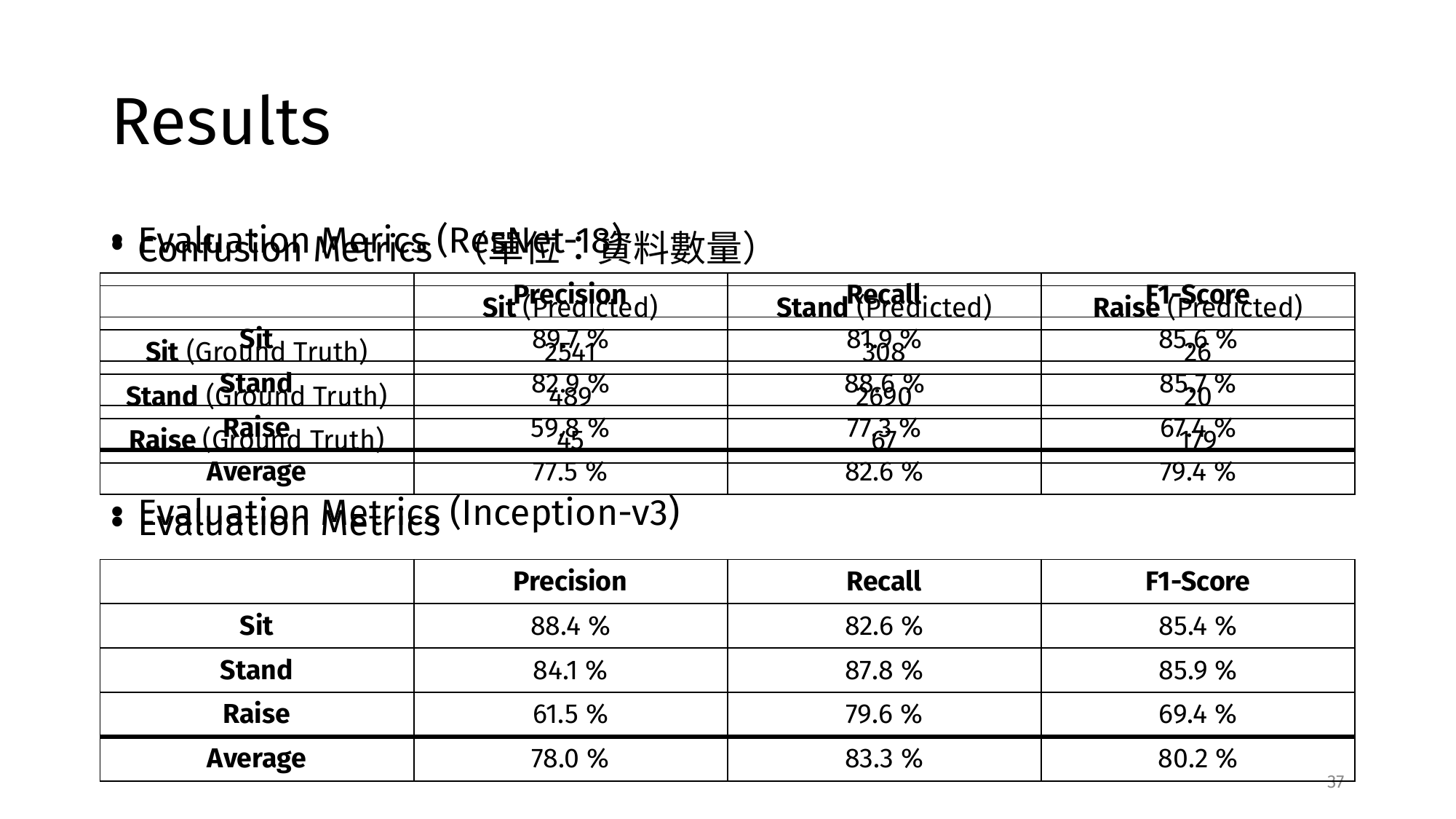

# Results
Evaluation Merics (ResNet-18)

Evaluation Metrics (Inception-v3)

Confusion Metrics （單位：資料數量）

Evaluation Metrics

|  | Precision | Recall | F1-Score |
| --- | --- | --- | --- |
| Sit | 89.7 % | 81.9 % | 85.6 % |
| Stand | 82.9 % | 88.6 % | 85.7 % |
| Raise | 59.8 % | 77.3 % | 67.4 % |
| Average | 77.5 % | 82.6 % | 79.4 % |
|  | Sit (Predicted) | Stand (Predicted) | Raise (Predicted) |
| --- | --- | --- | --- |
| Sit (Ground Truth) | 2541 | 308 | 26 |
| Stand (Ground Truth) | 489 | 2690 | 20 |
| Raise (Ground Truth) | 45 | 67 | 179 |
|  | Precision | Recall | F1-Score |
| --- | --- | --- | --- |
| Sit | 88.4 % | 82.6 % | 85.4 % |
| Stand | 84.1 % | 87.8 % | 85.9 % |
| Raise | 61.5 % | 79.6 % | 69.4 % |
| Average | 78.0 % | 83.3 % | 80.2 % |
37